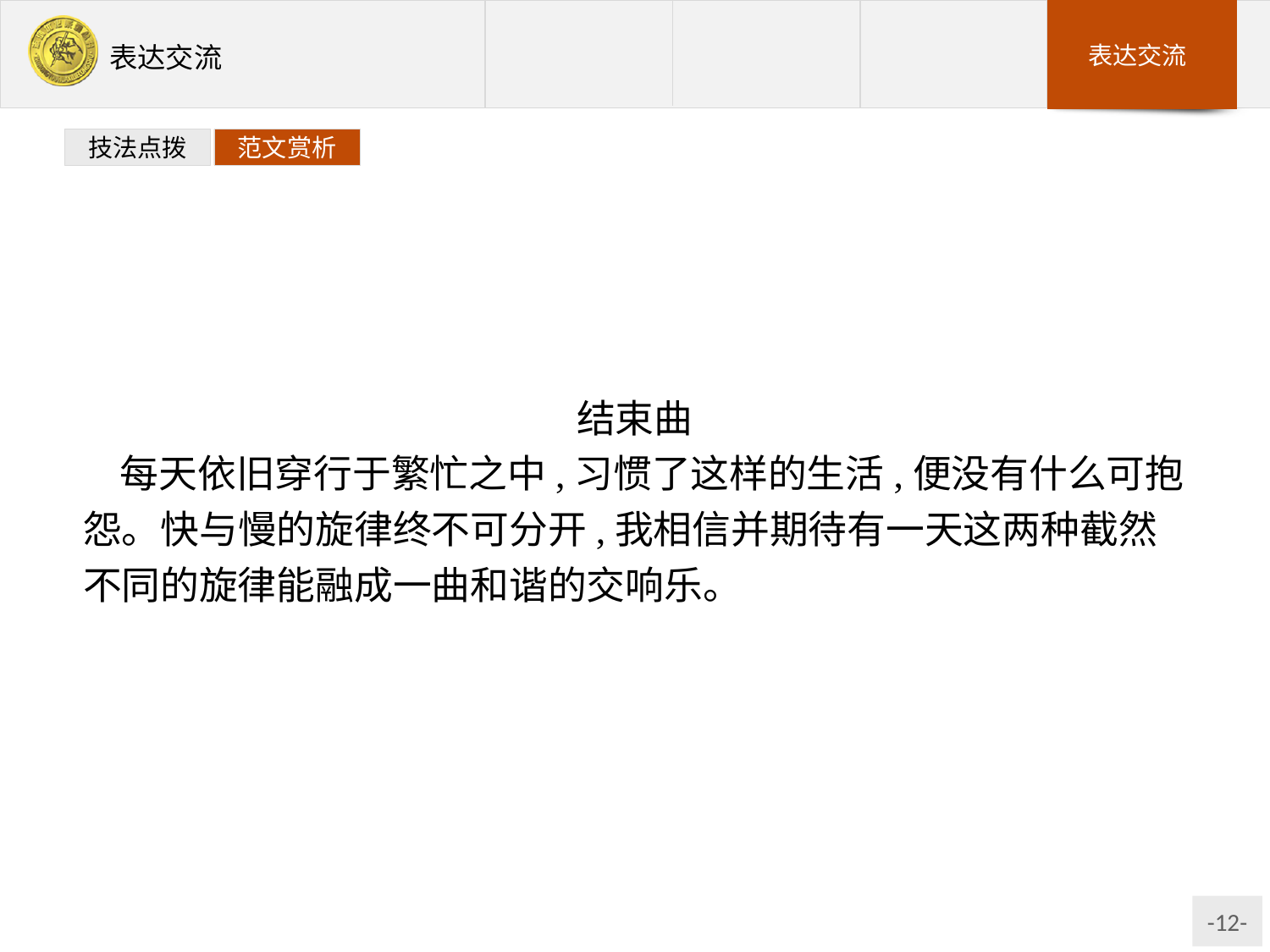

技法点拨
范文赏析
结束曲
每天依旧穿行于繁忙之中,习惯了这样的生活,便没有什么可抱怨。快与慢的旋律终不可分开,我相信并期待有一天这两种截然不同的旋律能融成一曲和谐的交响乐。